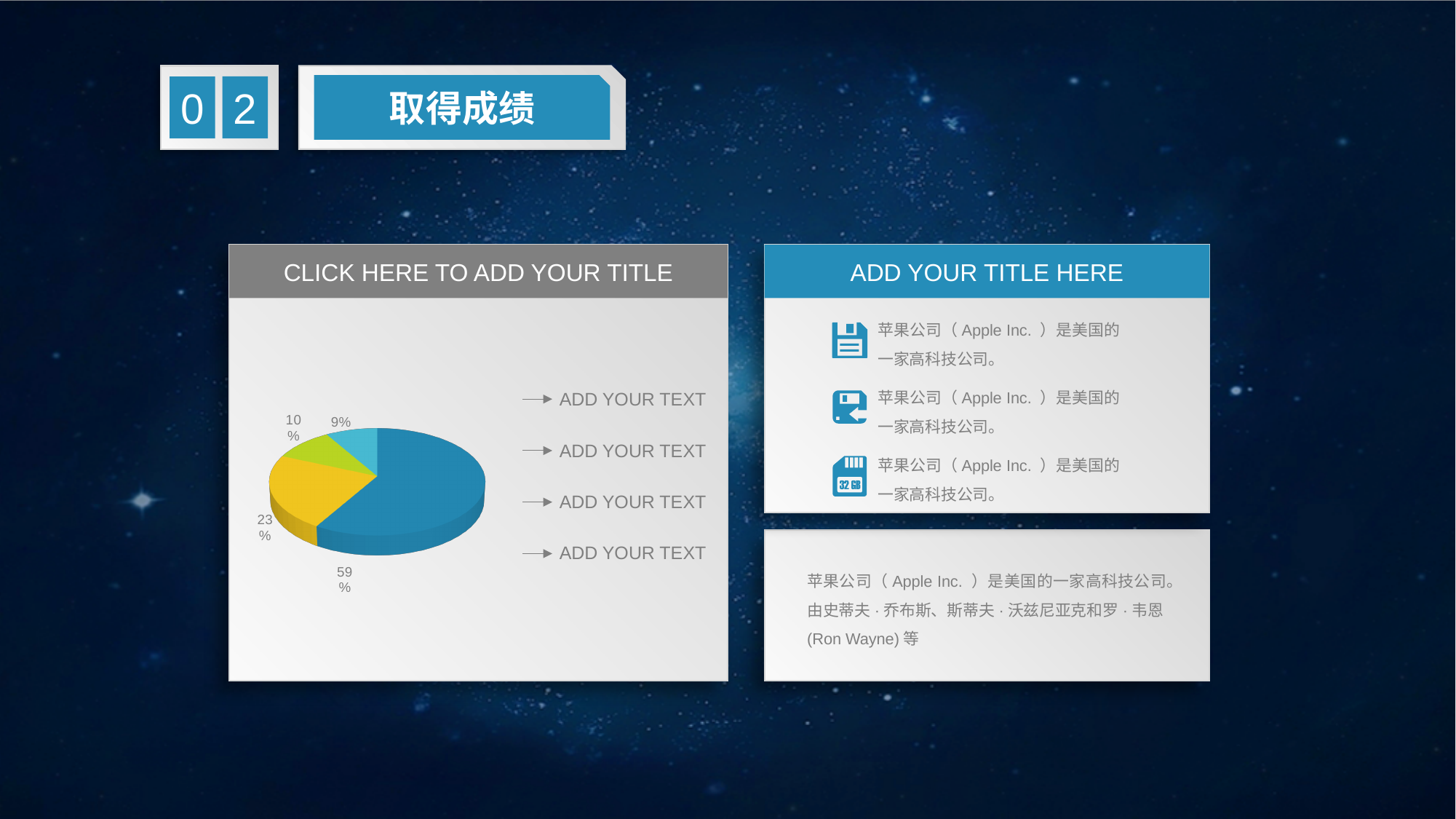

取得成绩

2

0

ADD YOUR TITLE HERE

苹果公司（Apple Inc. ）是美国的一家高科技公司。

苹果公司（Apple Inc. ）是美国的一家高科技公司。

苹果公司（Apple Inc. ）是美国的一家高科技公司。

CLICK HERE TO ADD YOUR TITLE

[unsupported chart]

ADD YOUR TEXT
ADD YOUR TEXT
ADD YOUR TEXT
ADD YOUR TEXT

苹果公司（Apple Inc. ）是美国的一家高科技公司。由史蒂夫·乔布斯、斯蒂夫·沃兹尼亚克和罗·韦恩(Ron Wayne)等